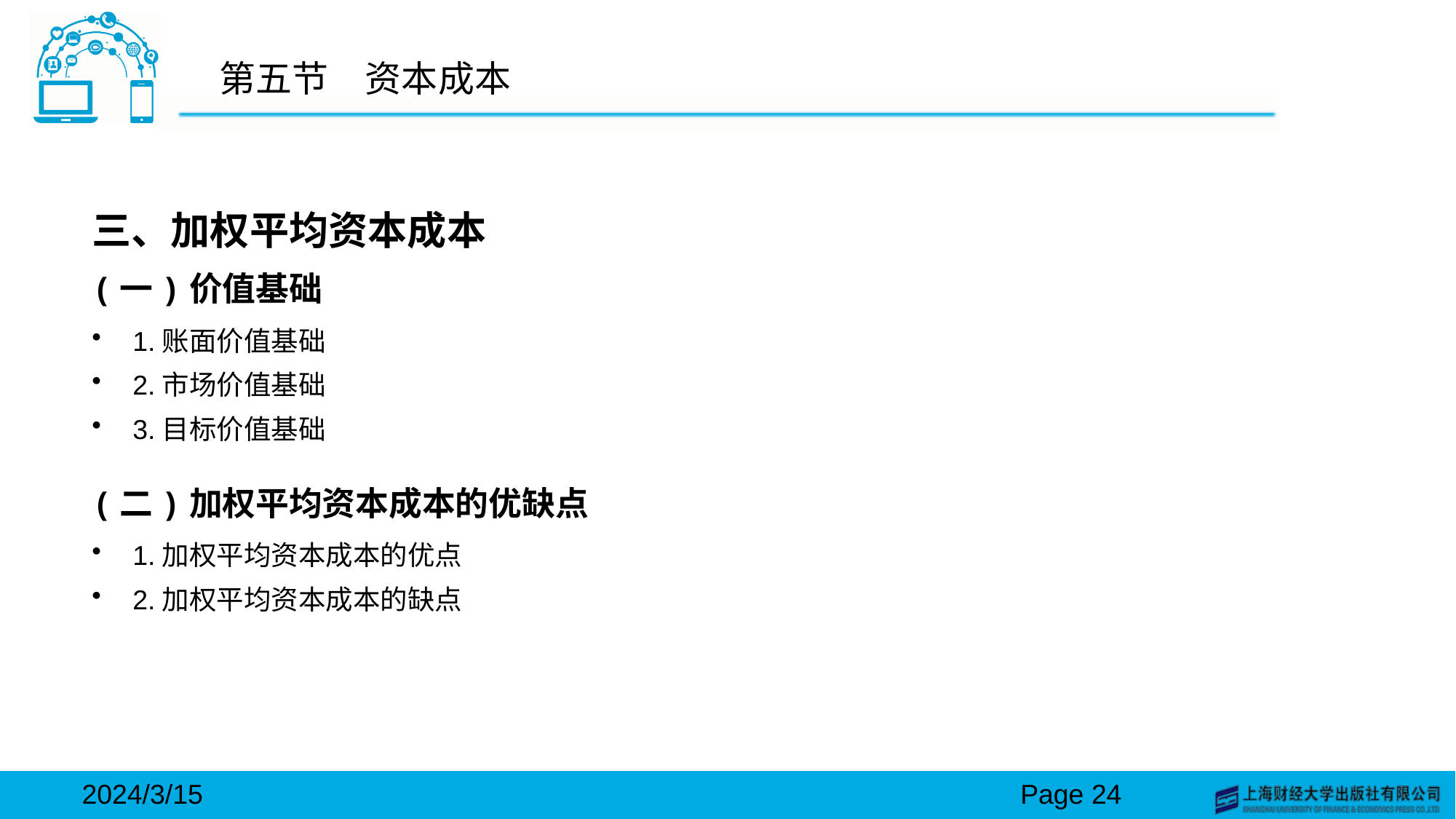

# 第五节　资本成本
三、加权平均资本成本
(一)价值基础
1.账面价值基础
2.市场价值基础
3.目标价值基础
(二)加权平均资本成本的优缺点
1.加权平均资本成本的优点
2.加权平均资本成本的缺点

2024/3/15
Page 24